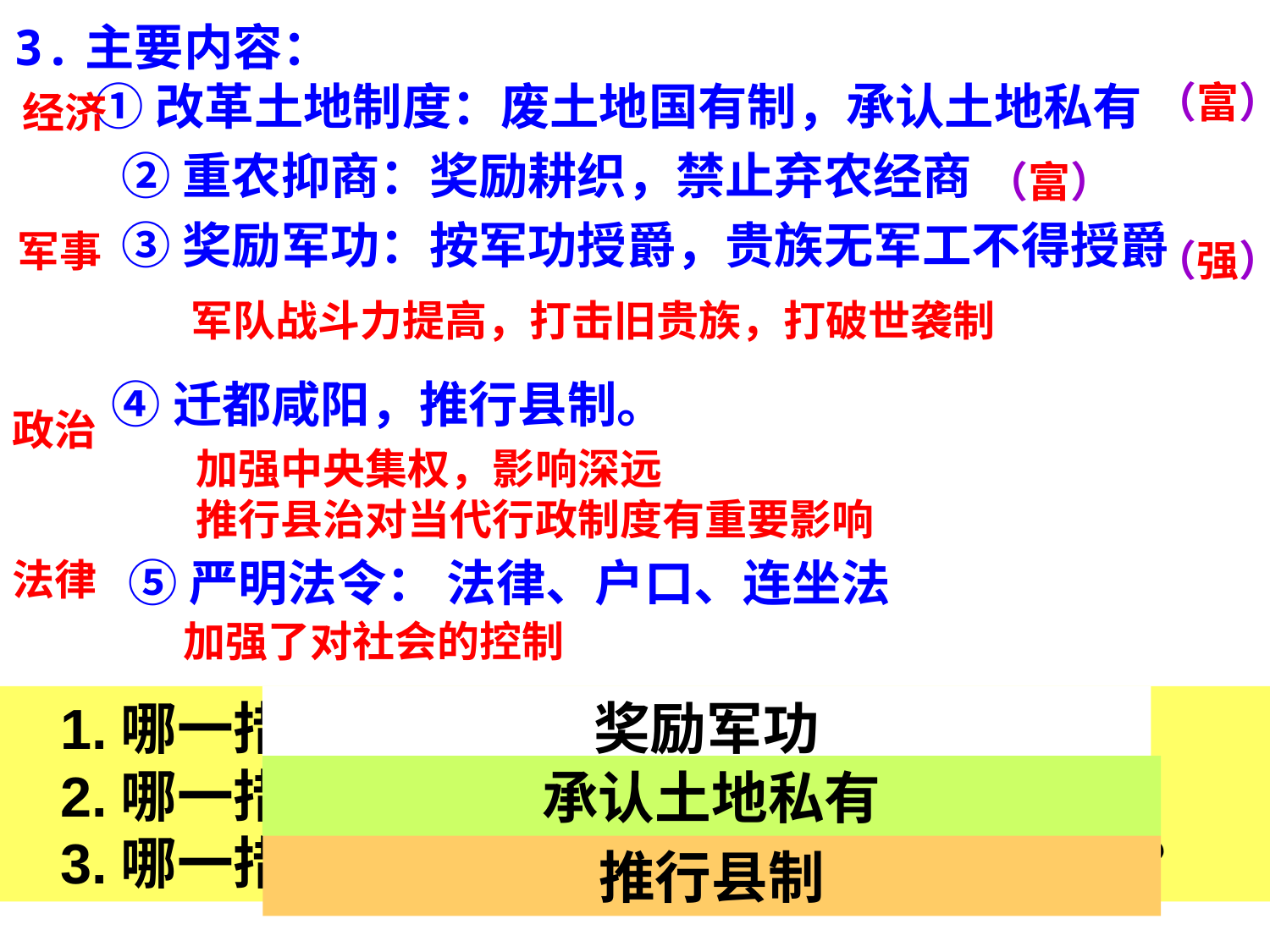

3.主要内容：
  ①改革土地制度：废土地国有制，承认土地私有
（富）
经济
②重农抑商：奖励耕织，禁止弃农经商
（富）
③奖励军功：按军功授爵，贵族无军工不得授爵
军事
（强）
军队战斗力提高，打击旧贵族，打破世袭制
④迁都咸阳，推行县制。
政治
加强中央集权，影响深远
推行县治对当代行政制度有重要影响
⑤严明法令： 法律、户口、连坐法
法律
加强了对社会的控制
    1.哪一措施沉重地打击了旧贵族的利益？
    2.哪一措施适应了新兴地主阶级的利益？
    3.哪一措施对后世中国影响深远，沿用至今？
奖励军功
承认土地私有
推行县制